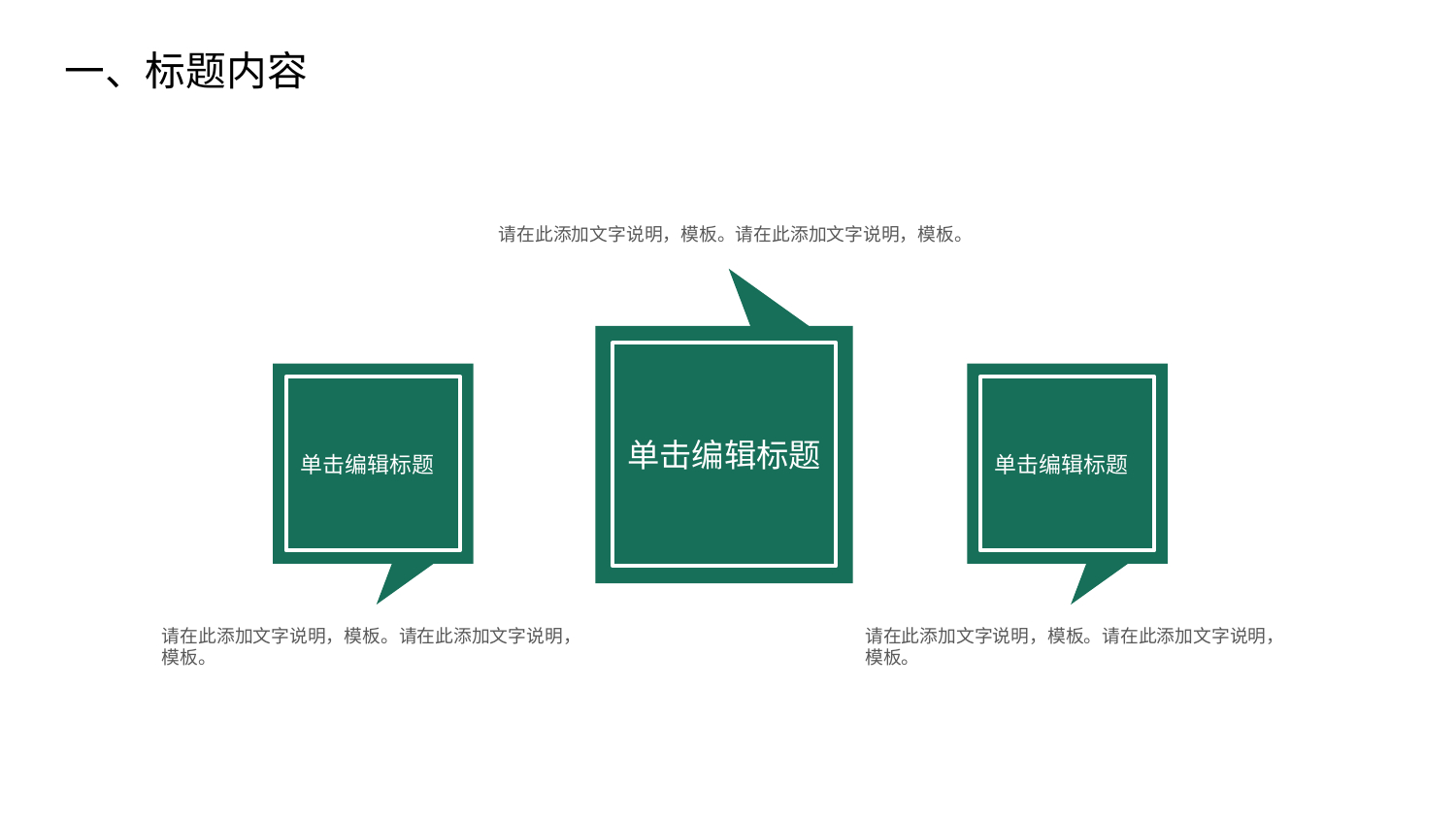

一、标题内容
请在此添加文字说明，模板。请在此添加文字说明，模板。

单击编辑标题

单击编辑标题

单击编辑标题
请在此添加文字说明，模板。请在此添加文字说明，模板。
请在此添加文字说明，模板。请在此添加文字说明，模板。